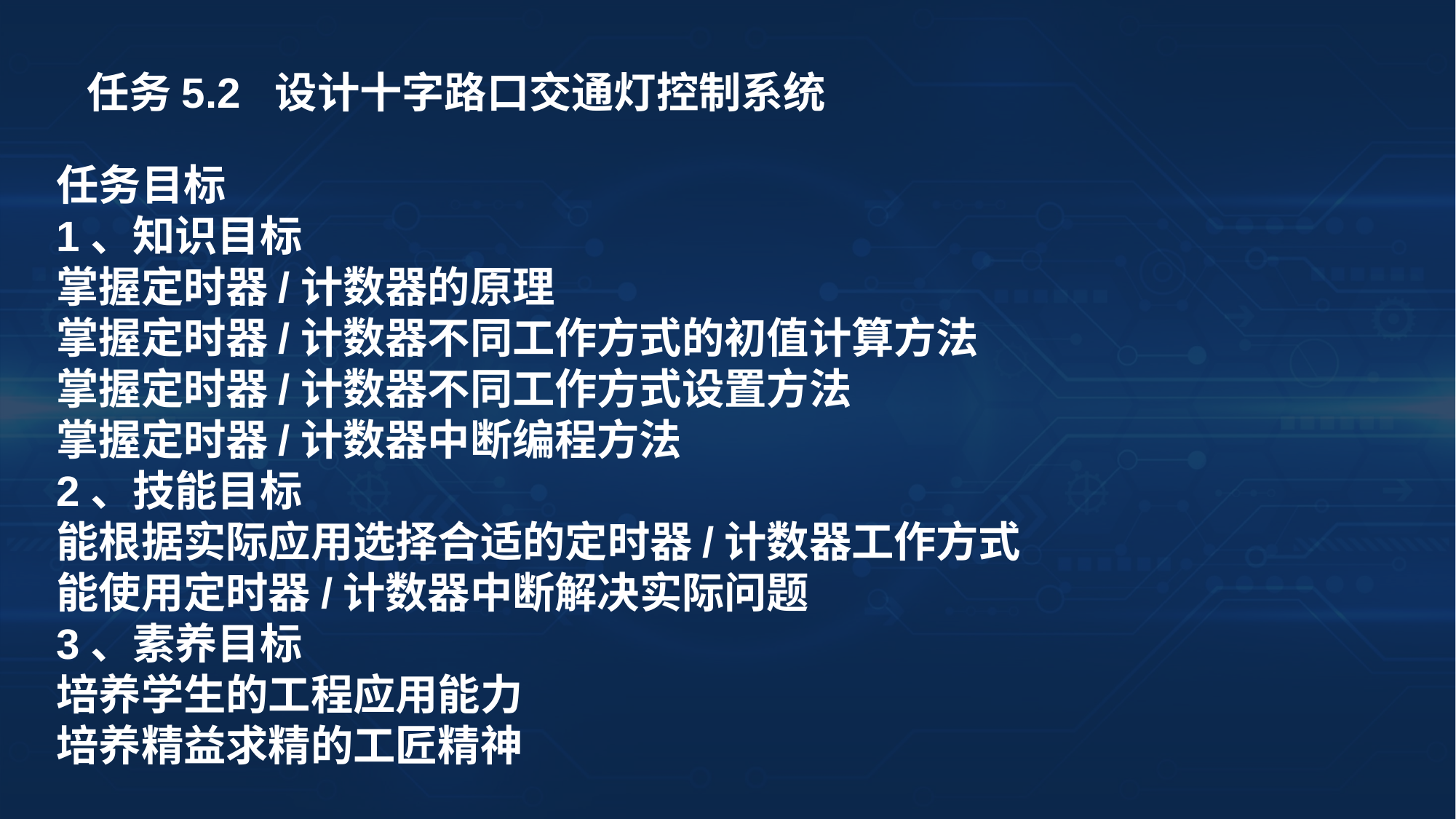

任务5.2  设计十字路口交通灯控制系统
任务目标
1、知识目标
掌握定时器/计数器的原理
掌握定时器/计数器不同工作方式的初值计算方法
掌握定时器/计数器不同工作方式设置方法
掌握定时器/计数器中断编程方法
2、技能目标
能根据实际应用选择合适的定时器/计数器工作方式
能使用定时器/计数器中断解决实际问题
3、素养目标
培养学生的工程应用能力
培养精益求精的工匠精神